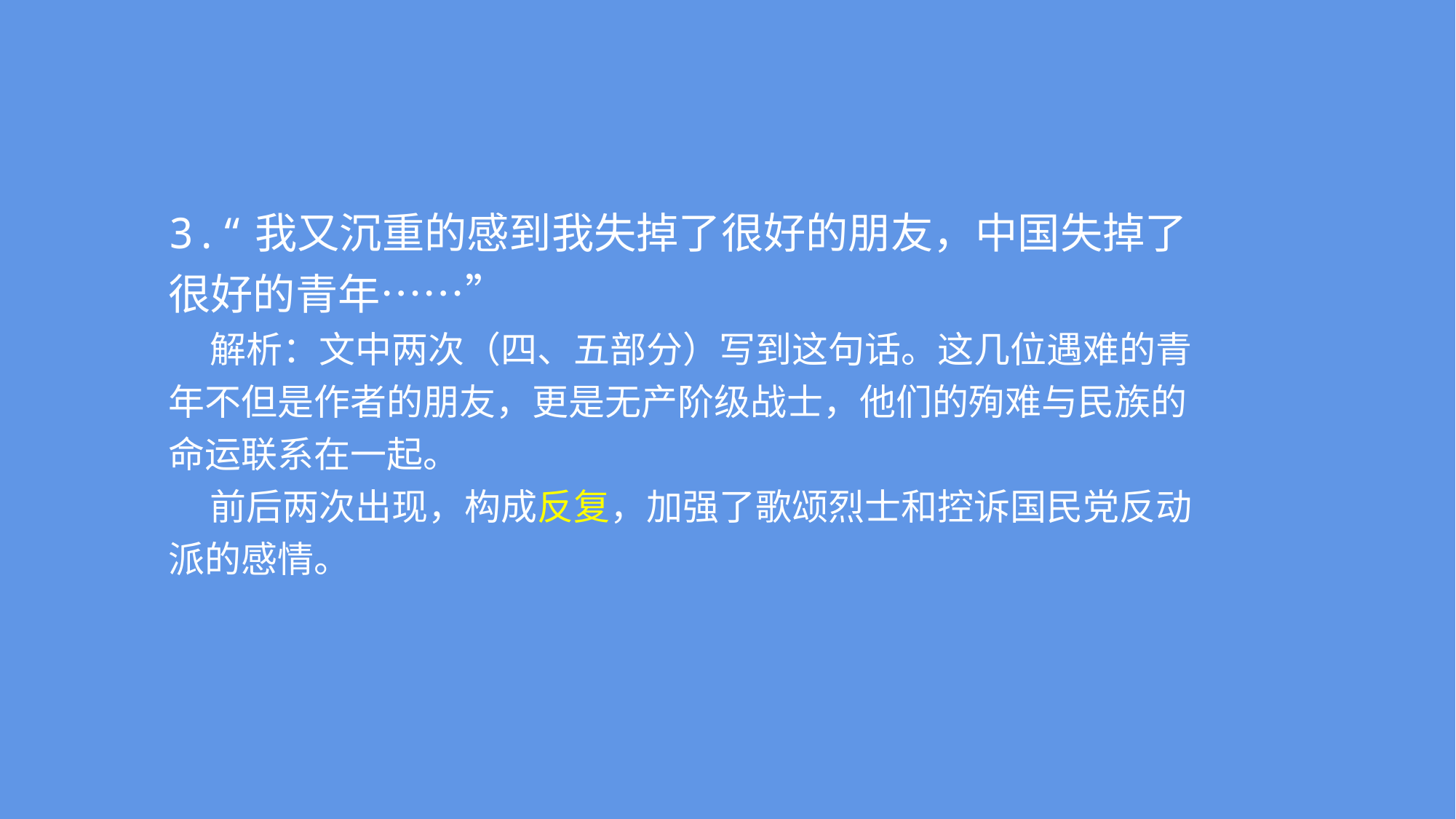

3.“我又沉重的感到我失掉了很好的朋友，中国失掉了很好的青年……”
    解析：文中两次（四、五部分）写到这句话。这几位遇难的青年不但是作者的朋友，更是无产阶级战士，他们的殉难与民族的命运联系在一起。
    前后两次出现，构成反复，加强了歌颂烈士和控诉国民党反动派的感情。